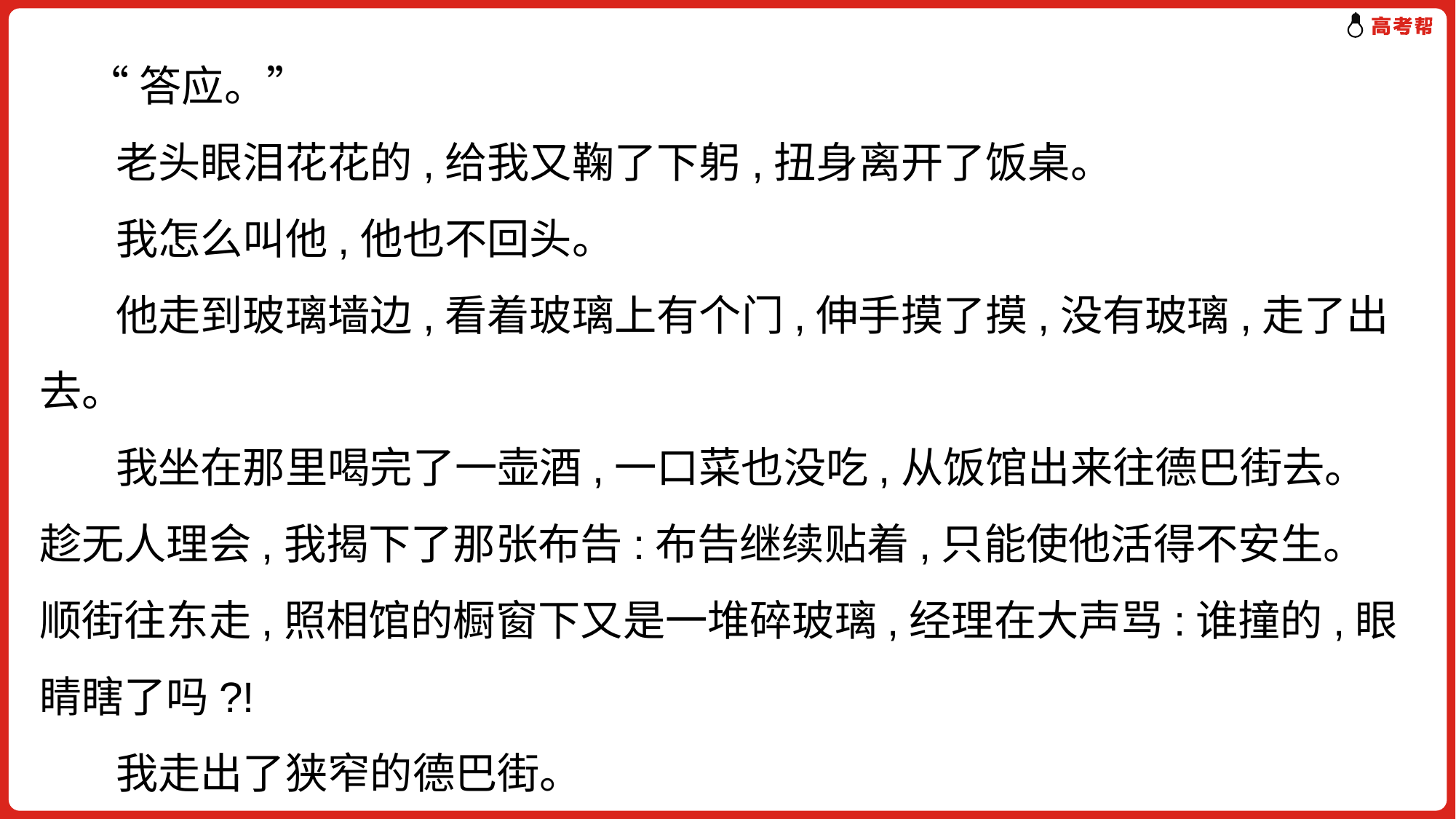

“答应。”
       老头眼泪花花的,给我又鞠了下躬,扭身离开了饭桌。
       我怎么叫他,他也不回头。
       他走到玻璃墙边,看着玻璃上有个门,伸手摸了摸,没有玻璃,走了出去。
       我坐在那里喝完了一壶酒,一口菜也没吃,从饭馆出来往德巴街去。趁无人理会,我揭下了那张布告:布告继续贴着,只能使他活得不安生。顺街往东走,照相馆的橱窗下又是一堆碎玻璃,经理在大声骂:谁撞的,眼睛瞎了吗?!
       我走出了狭窄的德巴街。
   (有删改)